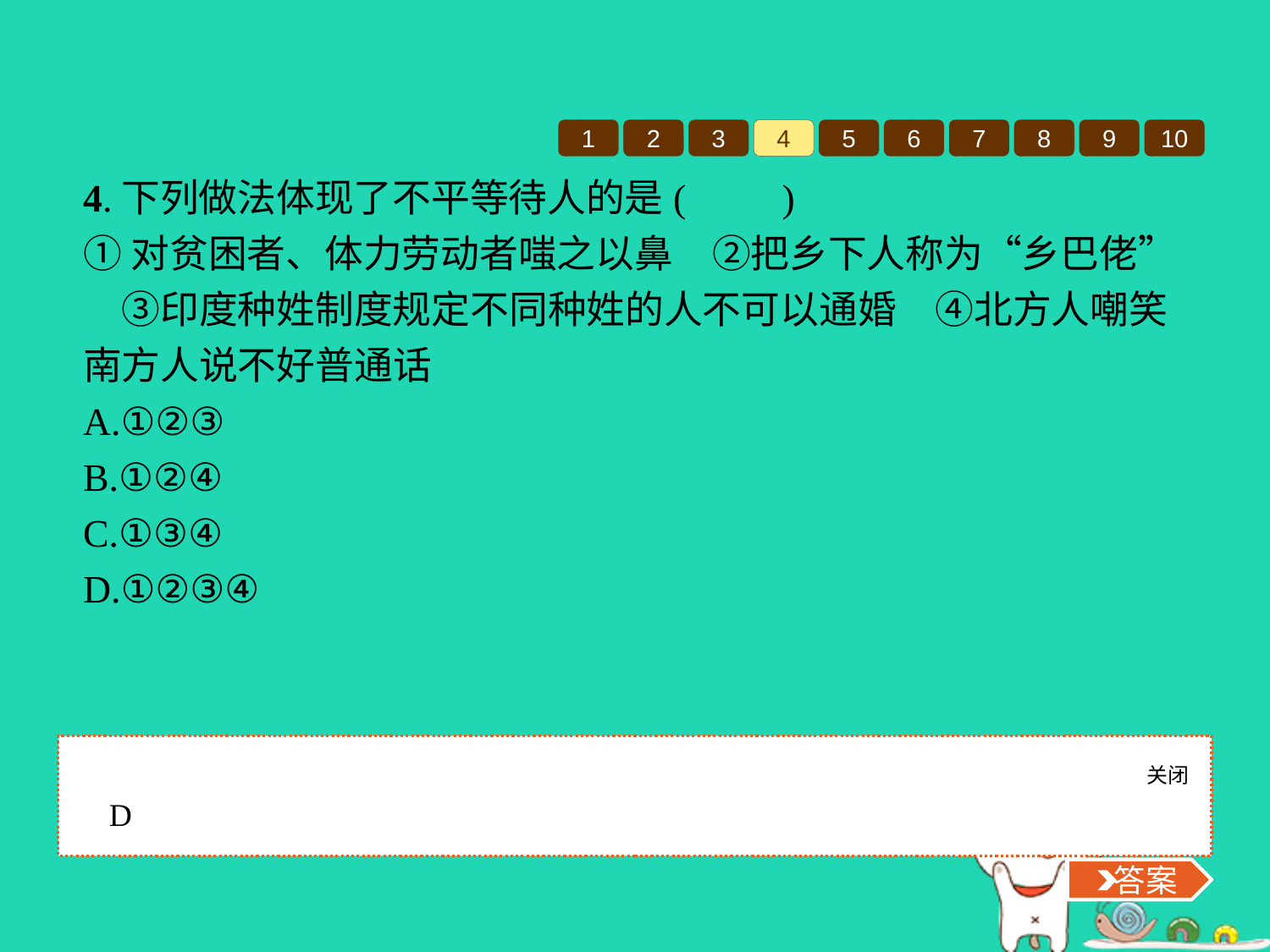

1
2
3
4
5
6
7
8
9
10
4.下列做法体现了不平等待人的是(　　)
①对贫困者、体力劳动者嗤之以鼻　②把乡下人称为“乡巴佬”　③印度种姓制度规定不同种姓的人不可以通婚　④北方人嘲笑南方人说不好普通话
A.①②③
B.①②④
C.①③④
D.①②③④

关闭
  答案

D
  答案